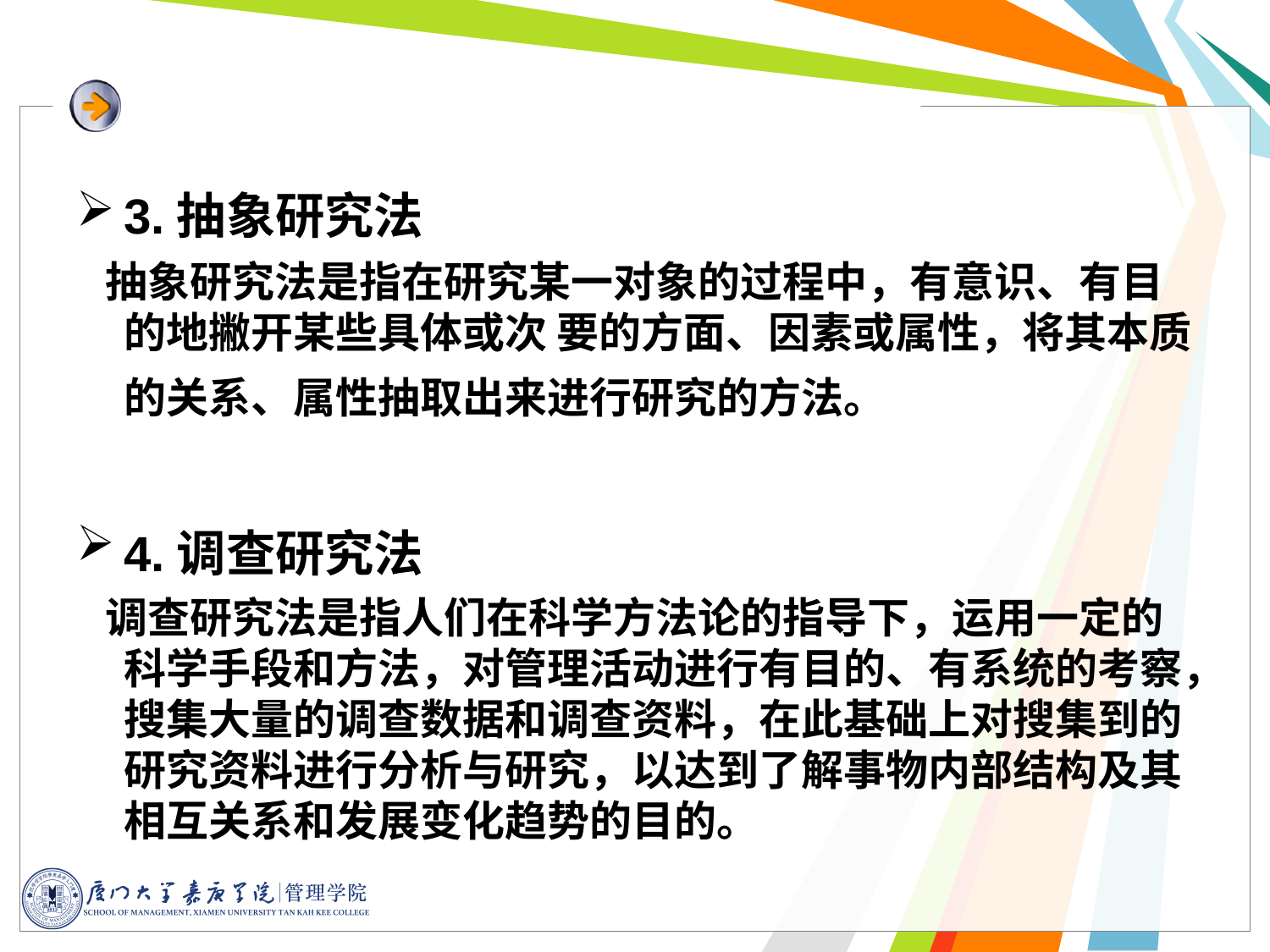

3.抽象研究法
  抽象研究法是指在研究某一对象的过程中，有意识、有目的地撇开某些具体或次 要的方面、因素或属性，将其本质的关系、属性抽取出来进行研究的方法。

4.调查研究法
  调查研究法是指人们在科学方法论的指导下，运用一定的科学手段和方法，对管理活动进行有目的、有系统的考察，搜集大量的调查数据和调查资料，在此基础上对搜集到的研究资料进行分析与研究，以达到了解事物内部结构及其相互关系和发展变化趋势的目的。